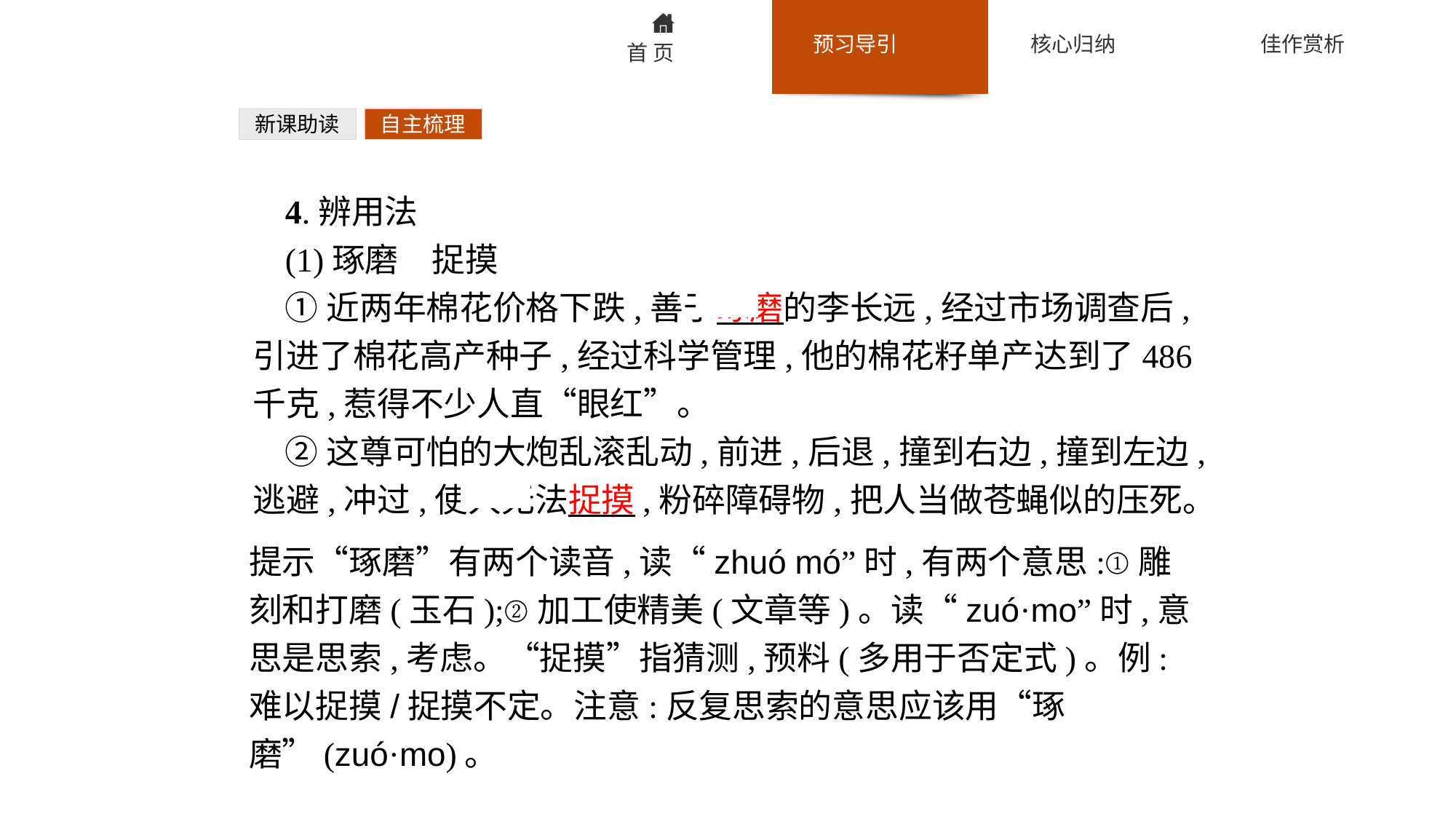

新课助读
自主梳理
4.辨用法
(1)琢磨　捉摸
①近两年棉花价格下跌,善于琢磨的李长远,经过市场调查后,引进了棉花高产种子,经过科学管理,他的棉花籽单产达到了486千克,惹得不少人直“眼红”。
②这尊可怕的大炮乱滚乱动,前进,后退,撞到右边,撞到左边,逃避,冲过,使人无法捉摸,粉碎障碍物,把人当做苍蝇似的压死。

提示“琢磨”有两个读音,读“zhuó mó”时,有两个意思:①雕刻和打磨(玉石);②加工使精美(文章等)。读“zuó·mo”时,意思是思索,考虑。“捉摸”指猜测,预料(多用于否定式)。例:难以捉摸/捉摸不定。注意:反复思索的意思应该用“琢磨”(zuó·mo)。